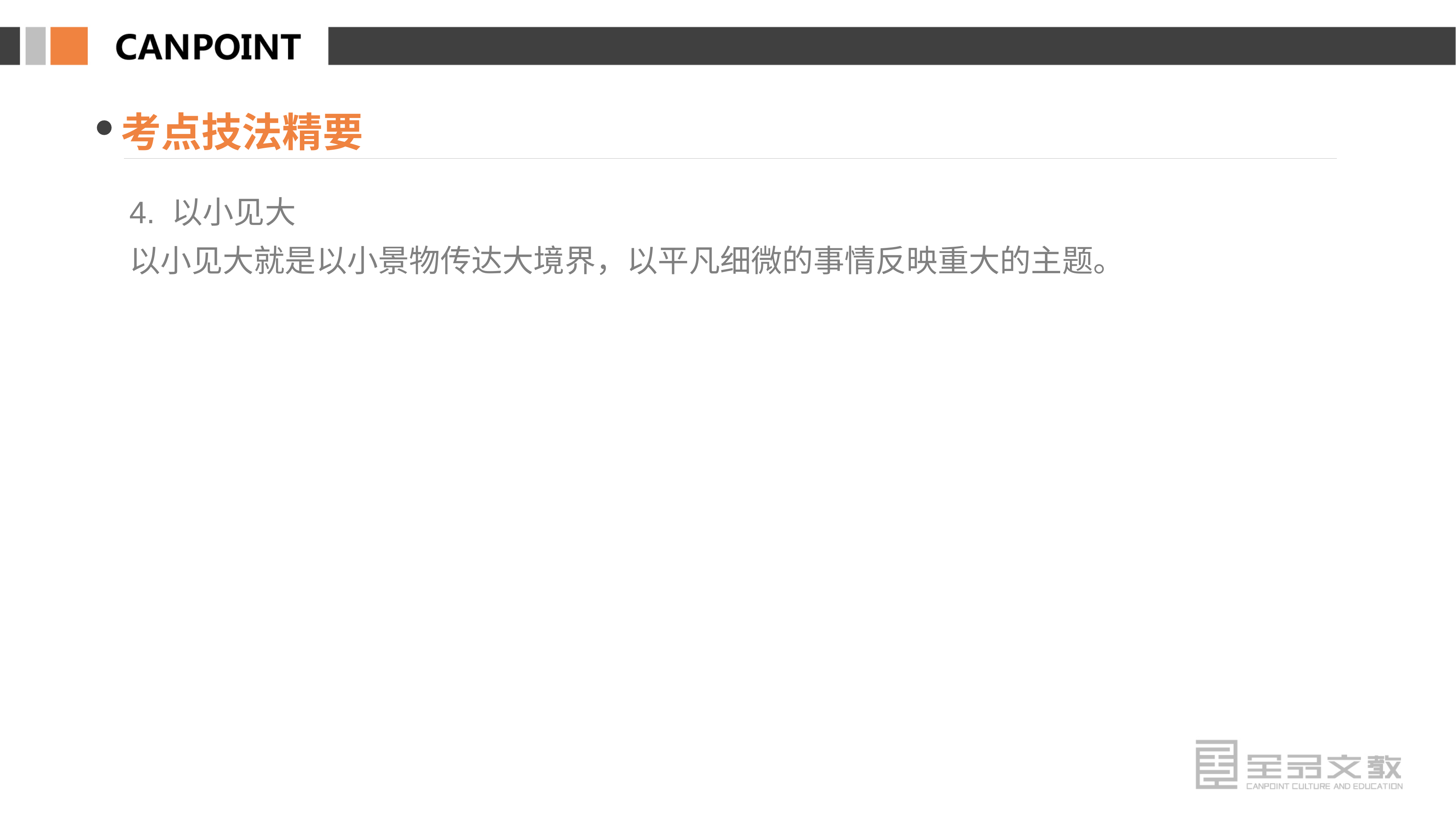

考点技法精要

4. 以小见大
以小见大就是以小景物传达大境界，以平凡细微的事情反映重大的主题。